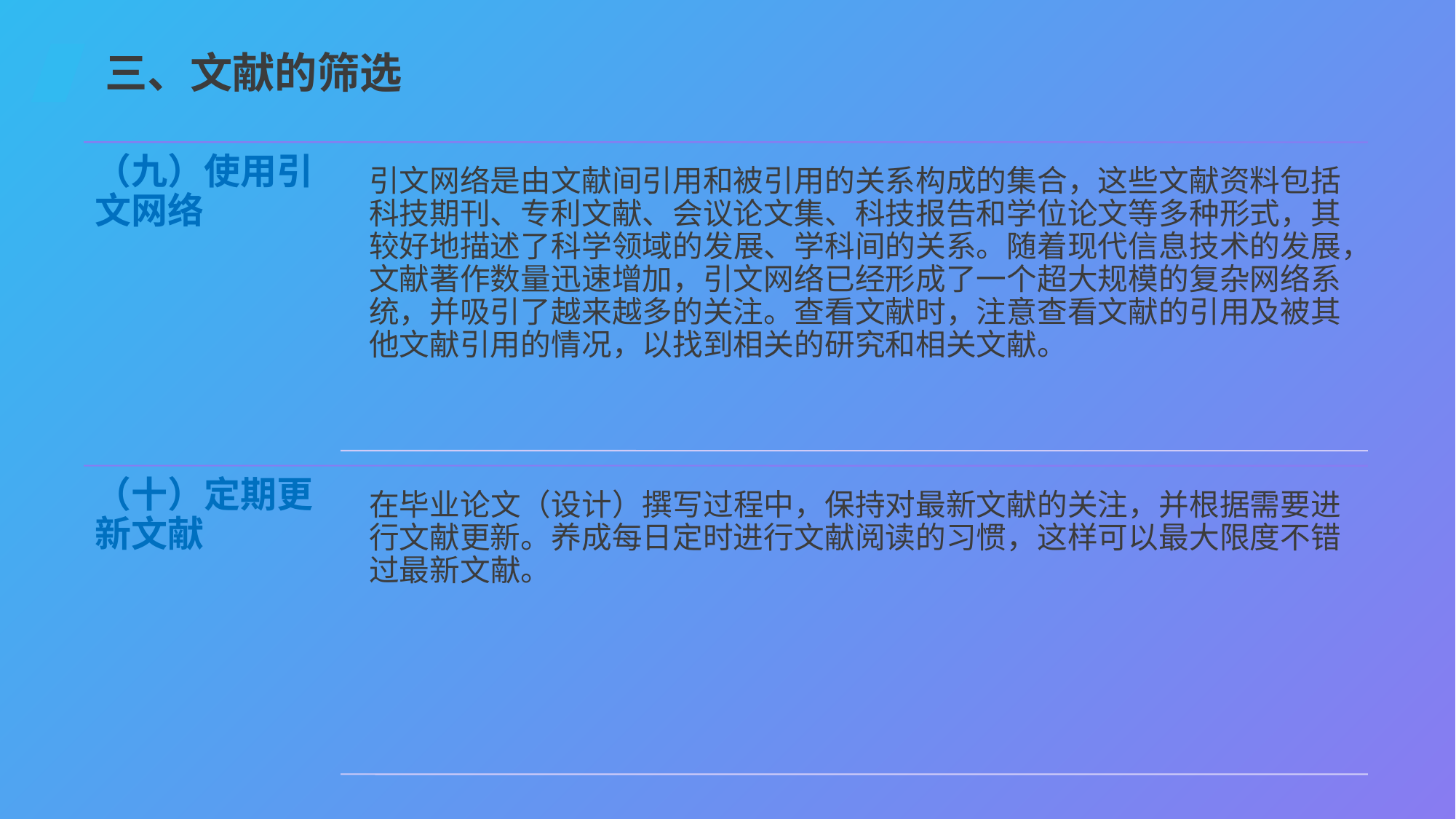

三、文献的筛选
（九）使用引文网络
引文网络是由文献间引用和被引用的关系构成的集合，这些文献资料包括科技期刊、专利文献、会议论文集、科技报告和学位论文等多种形式，其较好地描述了科学领域的发展、学科间的关系。随着现代信息技术的发展，文献著作数量迅速增加，引文网络已经形成了一个超大规模的复杂网络系统，并吸引了越来越多的关注。查看文献时，注意查看文献的引用及被其他文献引用的情况，以找到相关的研究和相关文献。
（十）定期更新文献
在毕业论文（设计）撰写过程中，保持对最新文献的关注，并根据需要进行文献更新。养成每日定时进行文献阅读的习惯，这样可以最大限度不错过最新文献。